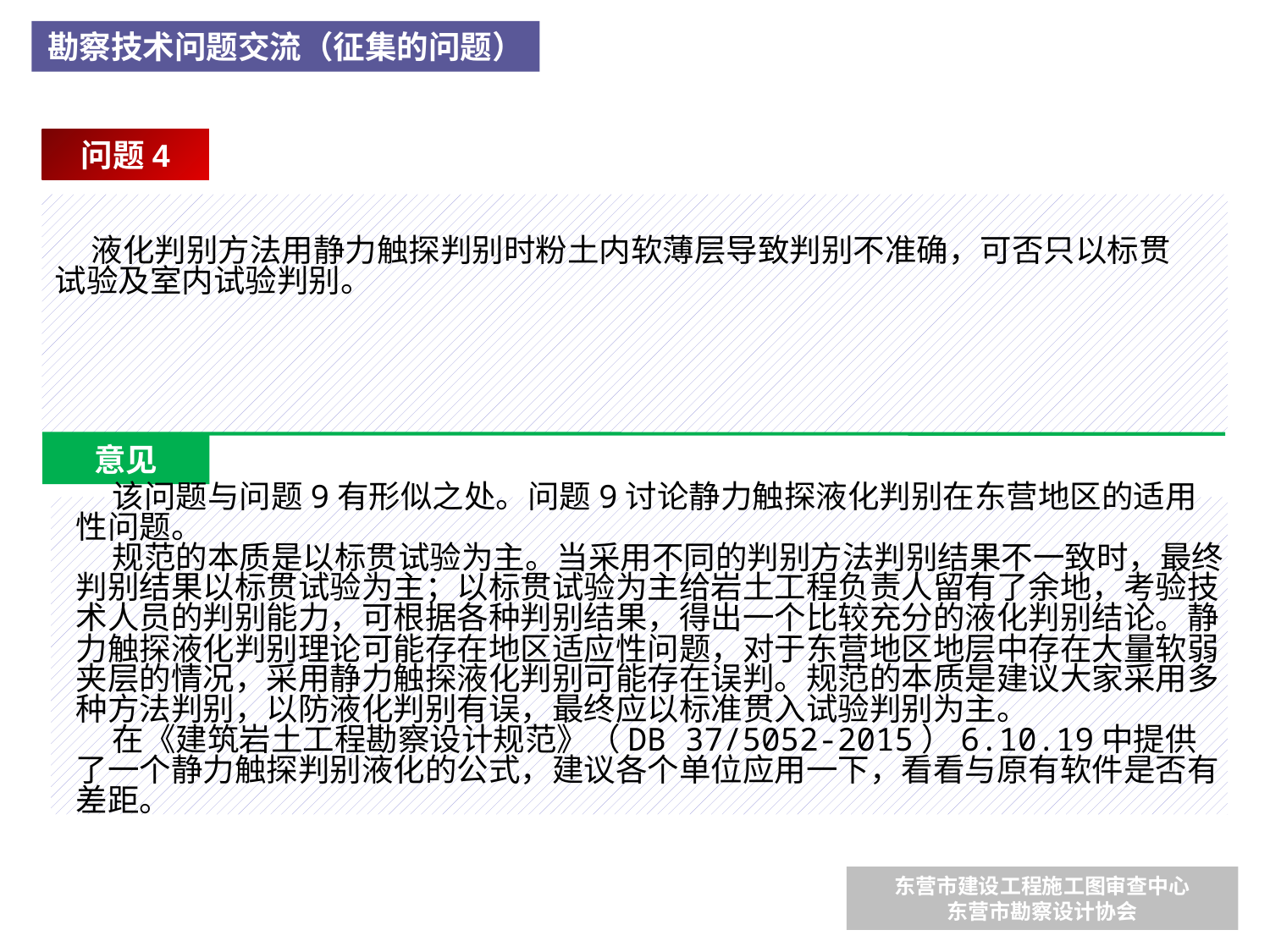

勘察技术问题交流（征集的问题）
问题4

    液化判别方法用静力触探判别时粉土内软薄层导致判别不准确，可否只以标贯试验及室内试验判别。
意见
    该问题与问题9有形似之处。问题9讨论静力触探液化判别在东营地区的适用性问题。
    规范的本质是以标贯试验为主。当采用不同的判别方法判别结果不一致时，最终判别结果以标贯试验为主；以标贯试验为主给岩土工程负责人留有了余地，考验技术人员的判别能力，可根据各种判别结果，得出一个比较充分的液化判别结论。静力触探液化判别理论可能存在地区适应性问题，对于东营地区地层中存在大量软弱夹层的情况，采用静力触探液化判别可能存在误判。规范的本质是建议大家采用多种方法判别，以防液化判别有误，最终应以标准贯入试验判别为主。
    在《建筑岩土工程勘察设计规范》（DB 37/5052-2015）6.10.19中提供了一个静力触探判别液化的公式，建议各个单位应用一下，看看与原有软件是否有差距。

东营市建设工程施工图审查中心
东营市勘察设计协会